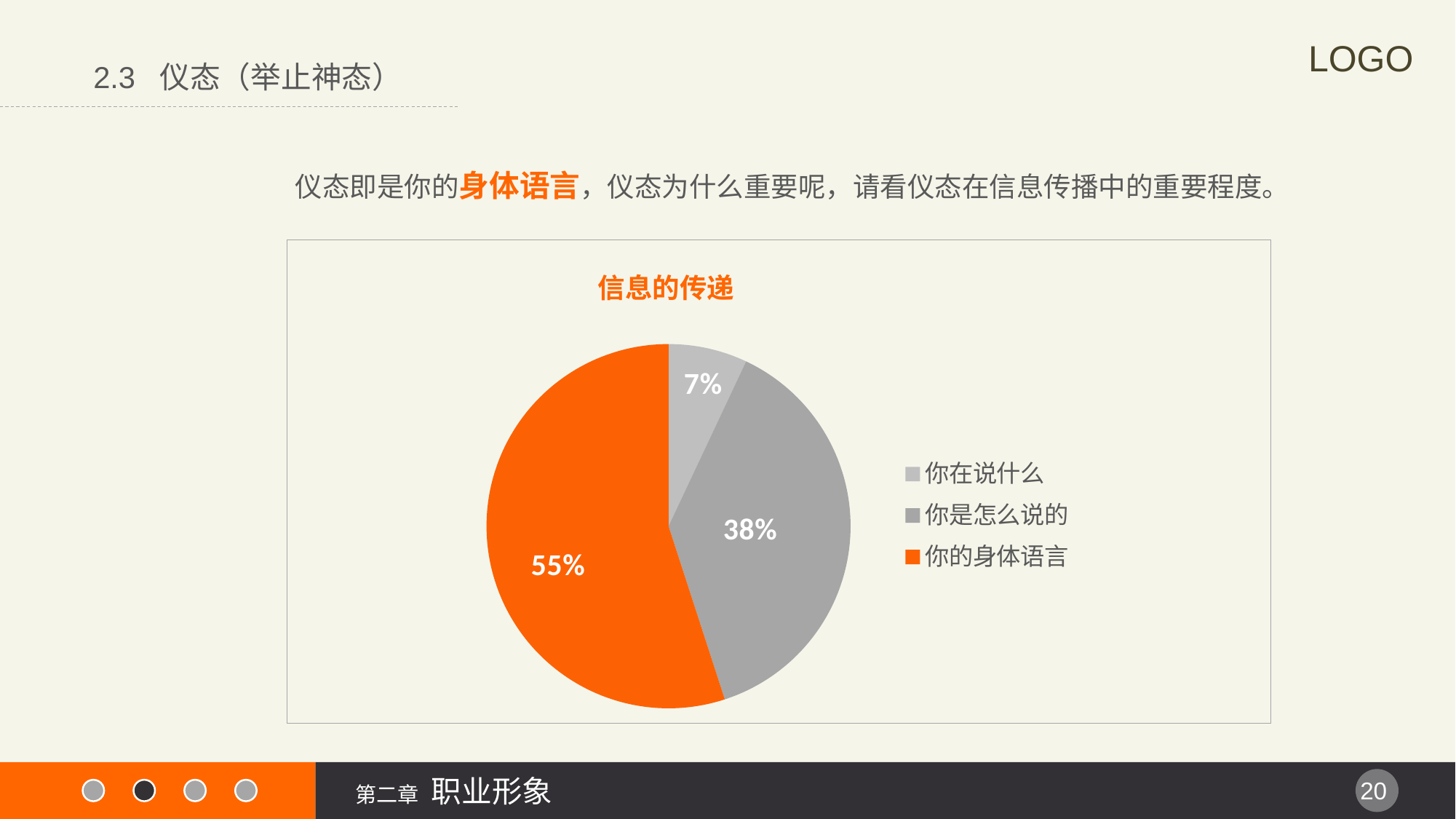

2.3  仪态（举止神态）
仪态即是你的身体语言，仪态为什么重要呢，请看仪态在信息传播中的重要程度。

### Chart: 信息的传递

| Category | 信息的传递 |
|---|---|
| 你在说什么 | 0.07 |
| 你是怎么说的 | 0.38 |
| 你的身体语言 | 0.55 |